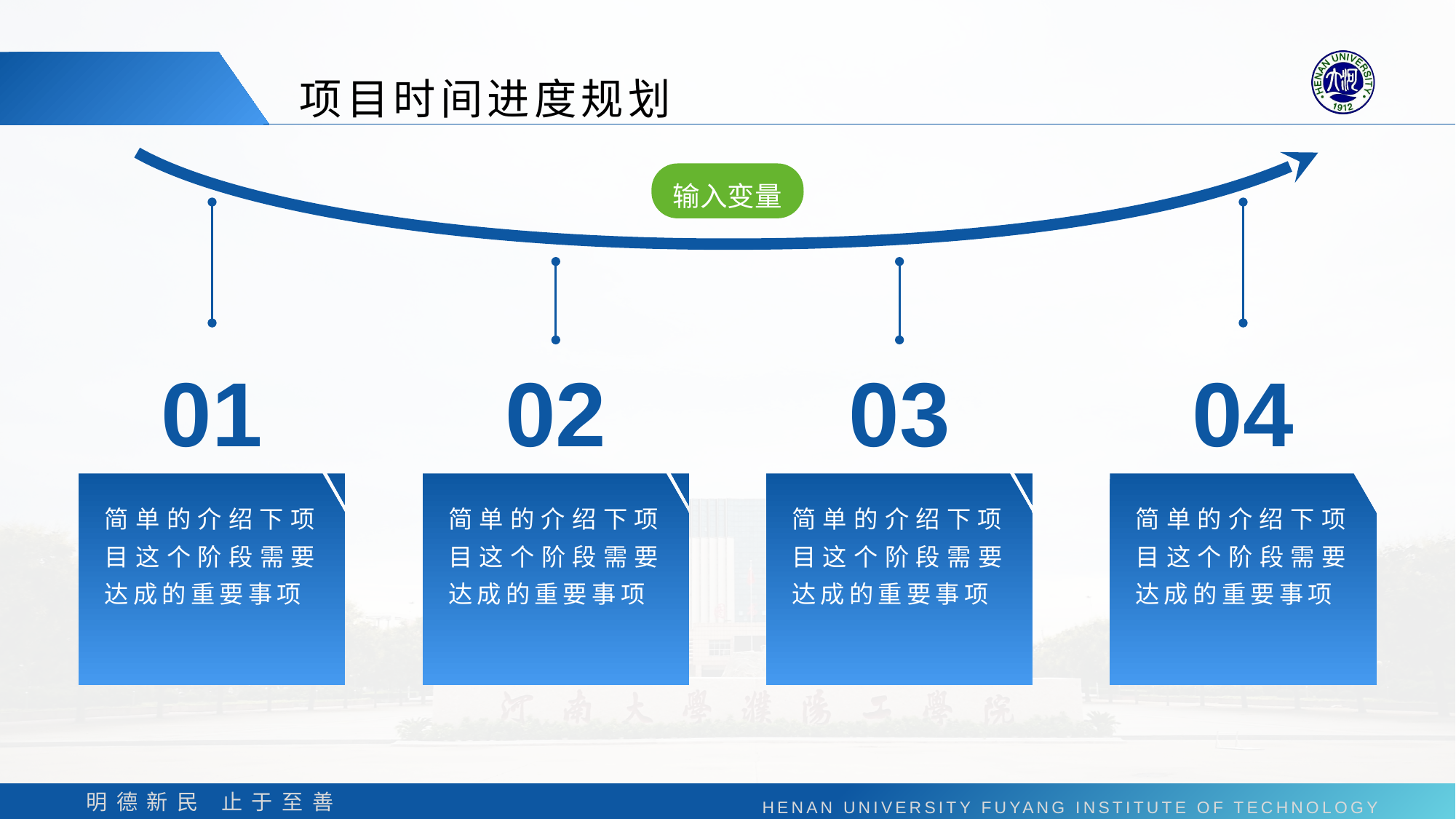

项目时间进度规划

输入变量
01
02
03
04
简单的介绍下项目这个阶段需要达成的重要事项
简单的介绍下项目这个阶段需要达成的重要事项
简单的介绍下项目这个阶段需要达成的重要事项
简单的介绍下项目这个阶段需要达成的重要事项